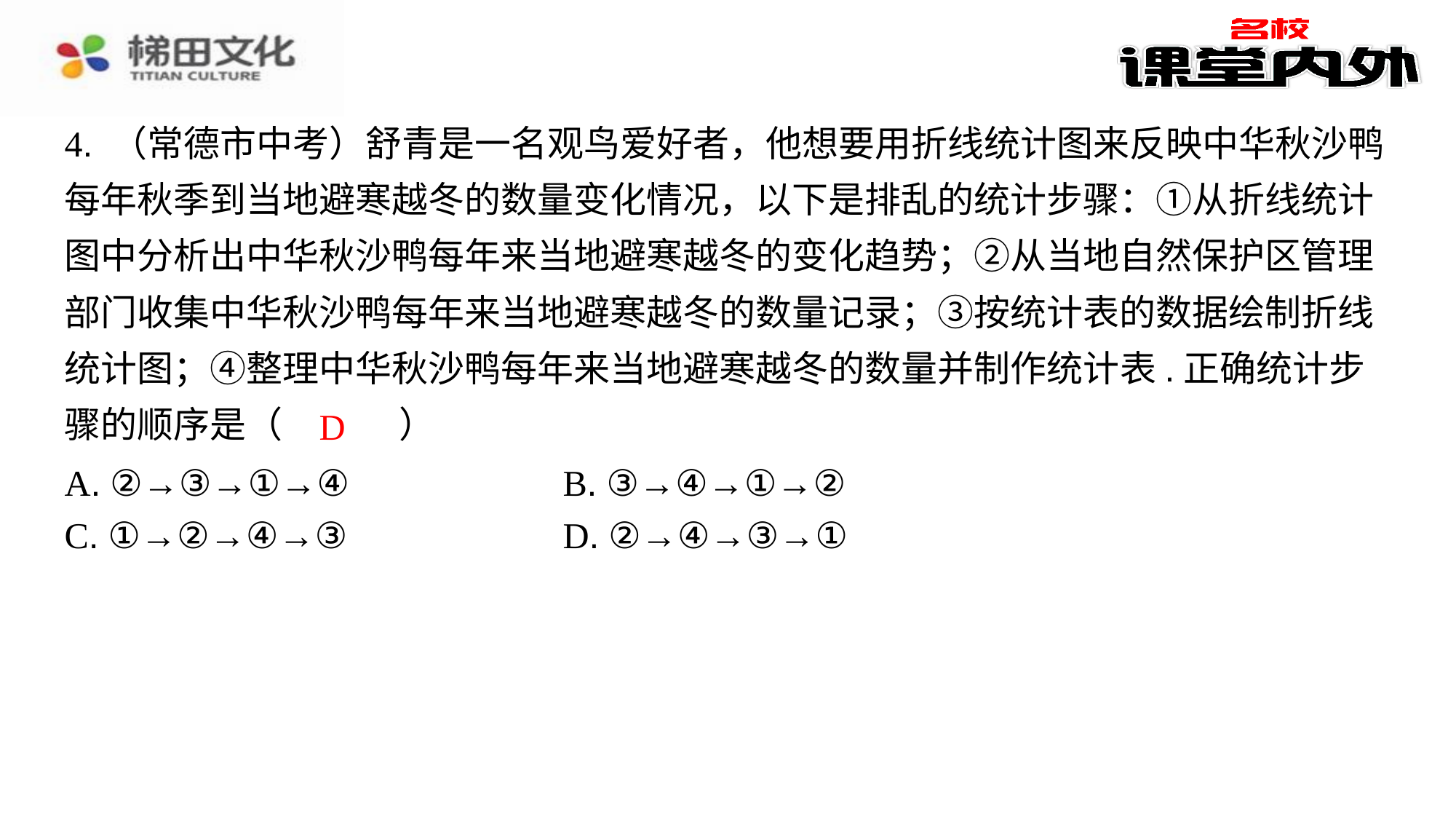

4. （常德市中考）舒青是一名观鸟爱好者，他想要用折线统计图来反映中华秋沙鸭
每年秋季到当地避寒越冬的数量变化情况，以下是排乱的统计步骤：①从折线统计
图中分析出中华秋沙鸭每年来当地避寒越冬的变化趋势；②从当地自然保护区管理
部门收集中华秋沙鸭每年来当地避寒越冬的数量记录；③按统计表的数据绘制折线
统计图；④整理中华秋沙鸭每年来当地避寒越冬的数量并制作统计表.正确统计步
骤的顺序是（　D　）
D
| A. ②→③→①→④ | B. ③→④→①→② |
| --- | --- |
| C. ①→②→④→③ | D. ②→④→③→① |